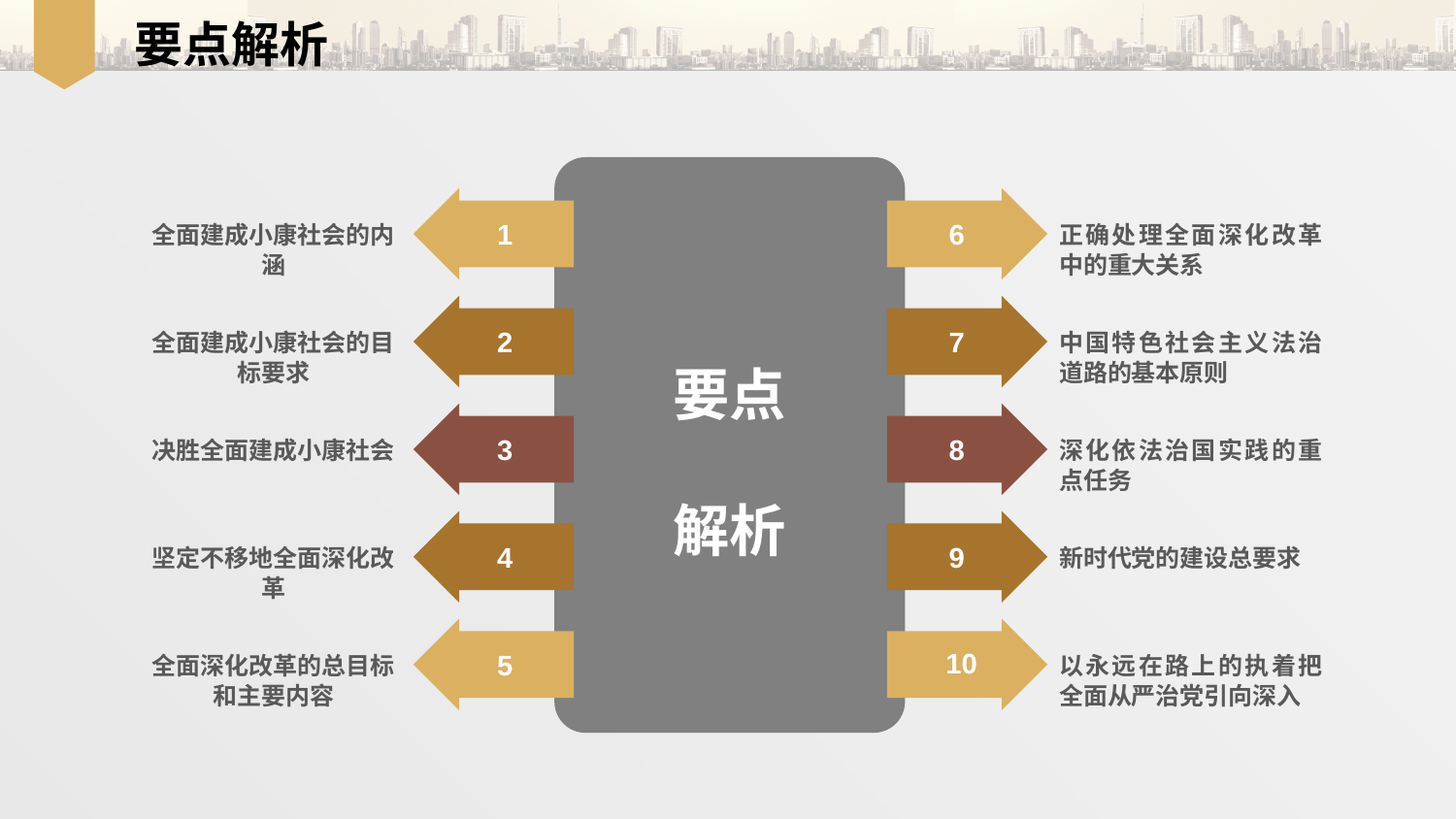

要点解析

1
6
全面建成小康社会的内涵
正确处理全面深化改革中的重大关系
要点
解析

2
7
全面建成小康社会的目标要求
中国特色社会主义法治道路的基本原则

3
8
决胜全面建成小康社会
深化依法治国实践的重点任务

4
9
坚定不移地全面深化改革
新时代党的建设总要求

10
5
全面深化改革的总目标和主要内容
以永远在路上的执着把全面从严治党引向深入